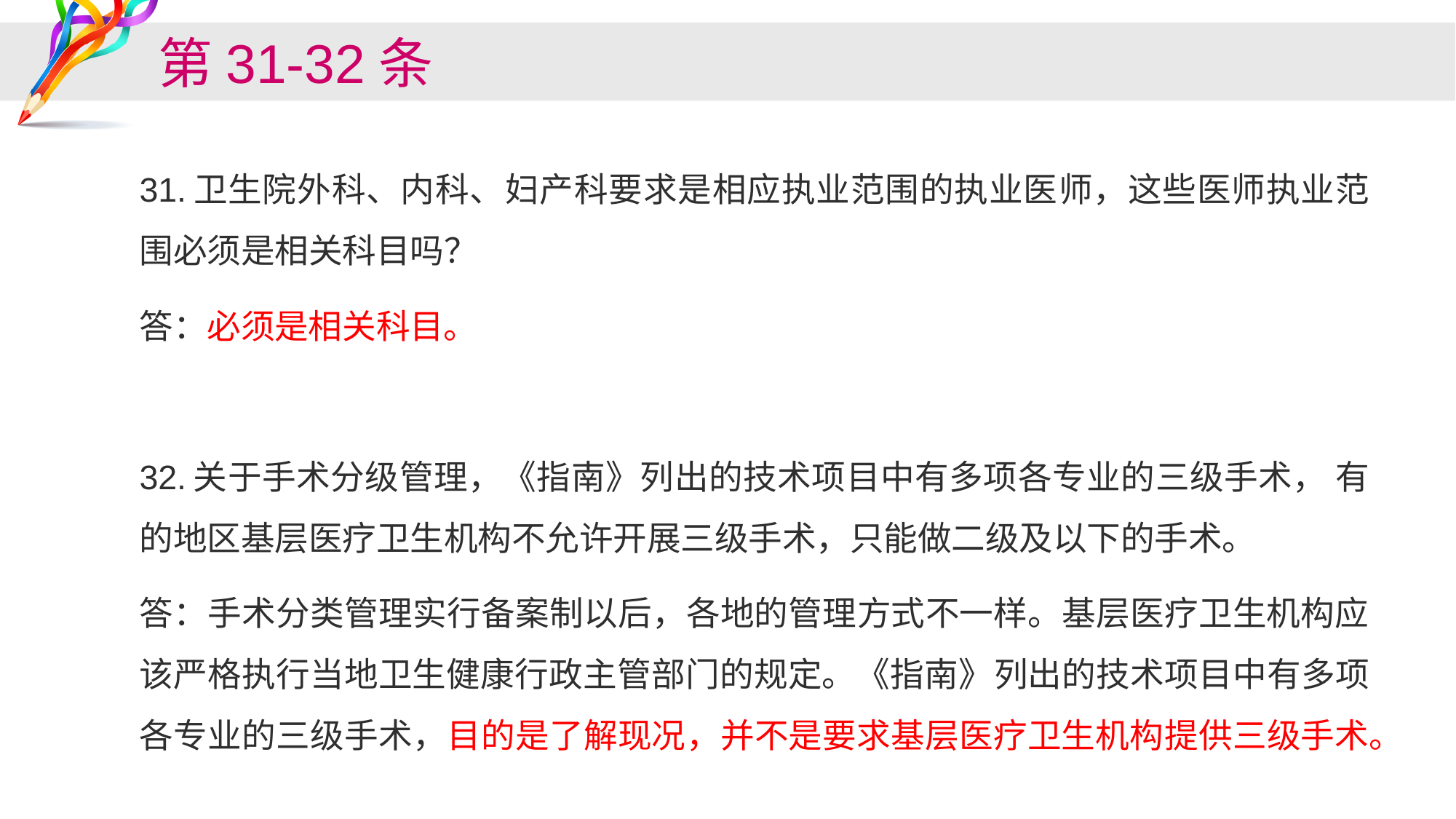

# 第31-32条
31.卫生院外科、内科、妇产科要求是相应执业范围的执业医师，这些医师执业范围必须是相关科目吗？
答：必须是相关科目。

32.关于手术分级管理，《指南》列出的技术项目中有多项各专业的三级手术， 有的地区基层医疗卫生机构不允许开展三级手术，只能做二级及以下的手术。
答：手术分类管理实行备案制以后，各地的管理方式不一样。基层医疗卫生机构应该严格执行当地卫生健康行政主管部门的规定。《指南》列出的技术项目中有多项各专业的三级手术，目的是了解现况，并不是要求基层医疗卫生机构提供三级手术。